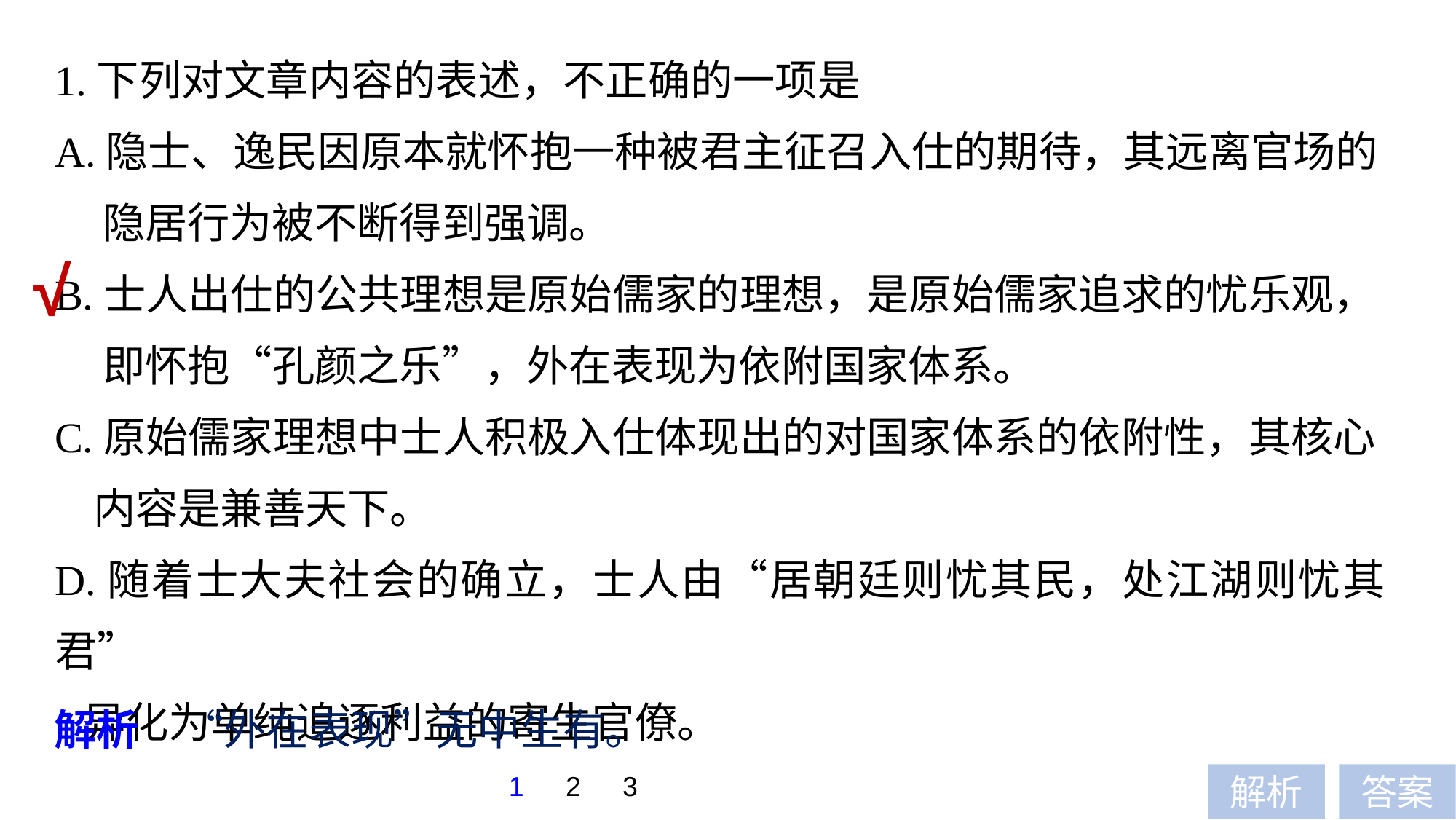

1.下列对文章内容的表述，不正确的一项是
A.隐士、逸民因原本就怀抱一种被君主征召入仕的期待，其远离官场的
    隐居行为被不断得到强调。
B.士人出仕的公共理想是原始儒家的理想，是原始儒家追求的忧乐观，
    即怀抱“孔颜之乐”，外在表现为依附国家体系。
C.原始儒家理想中士人积极入仕体现出的对国家体系的依附性，其核心
   内容是兼善天下。
D.随着士大夫社会的确立，士人由“居朝廷则忧其民，处江湖则忧其君”
  异化为单纯追逐利益的寄生官僚。
√
解析　“外在表现”无中生有。
1
2
3
解析
答案